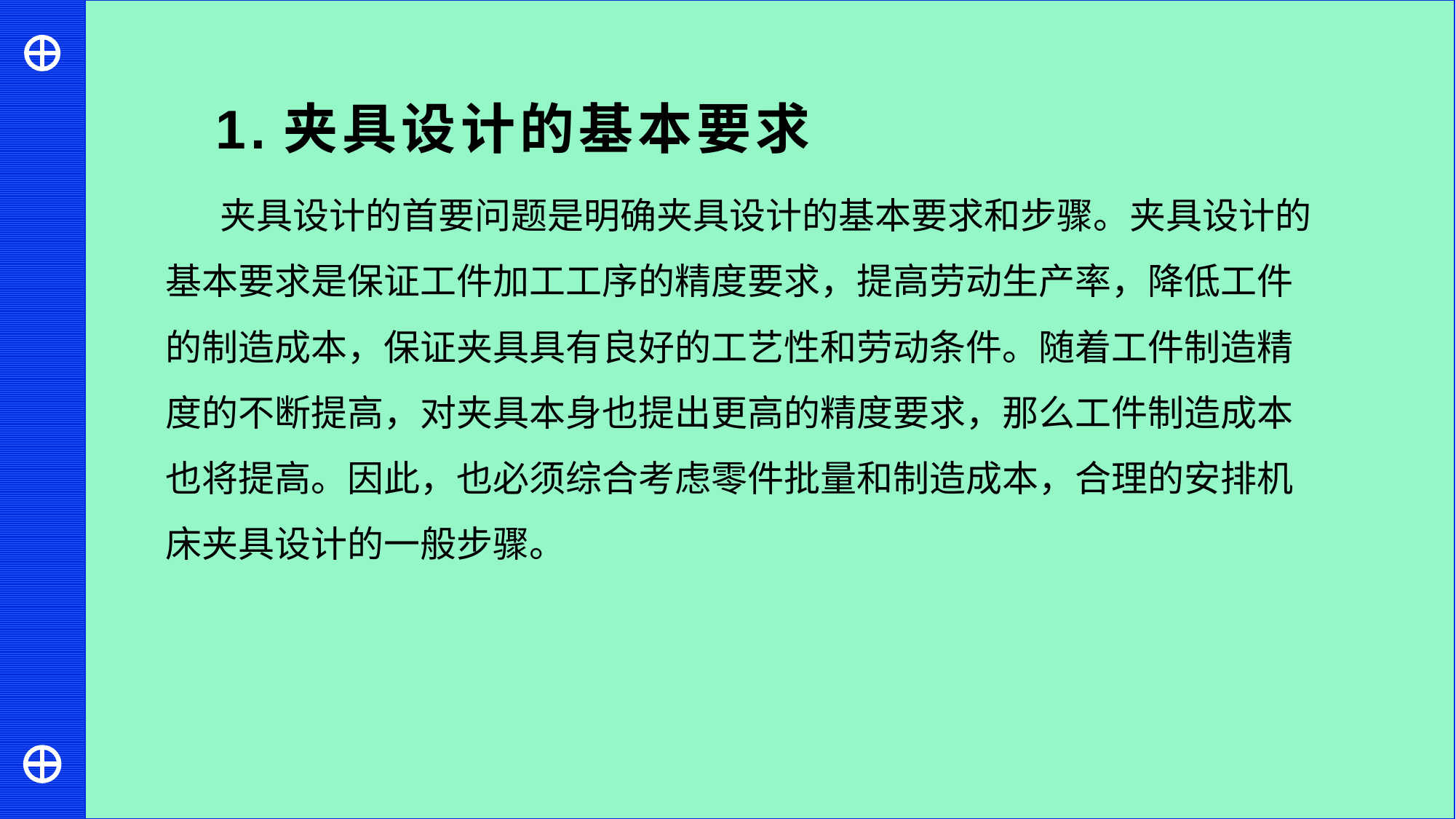

1.夹具设计的基本要求
夹具设计的首要问题是明确夹具设计的基本要求和步骤。夹具设计的基本要求是保证工件加工工序的精度要求，提高劳动生产率，降低工件的制造成本，保证夹具具有良好的工艺性和劳动条件。随着工件制造精度的不断提高，对夹具本身也提出更高的精度要求，那么工件制造成本也将提高。因此，也必须综合考虑零件批量和制造成本，合理的安排机床夹具设计的一般步骤。